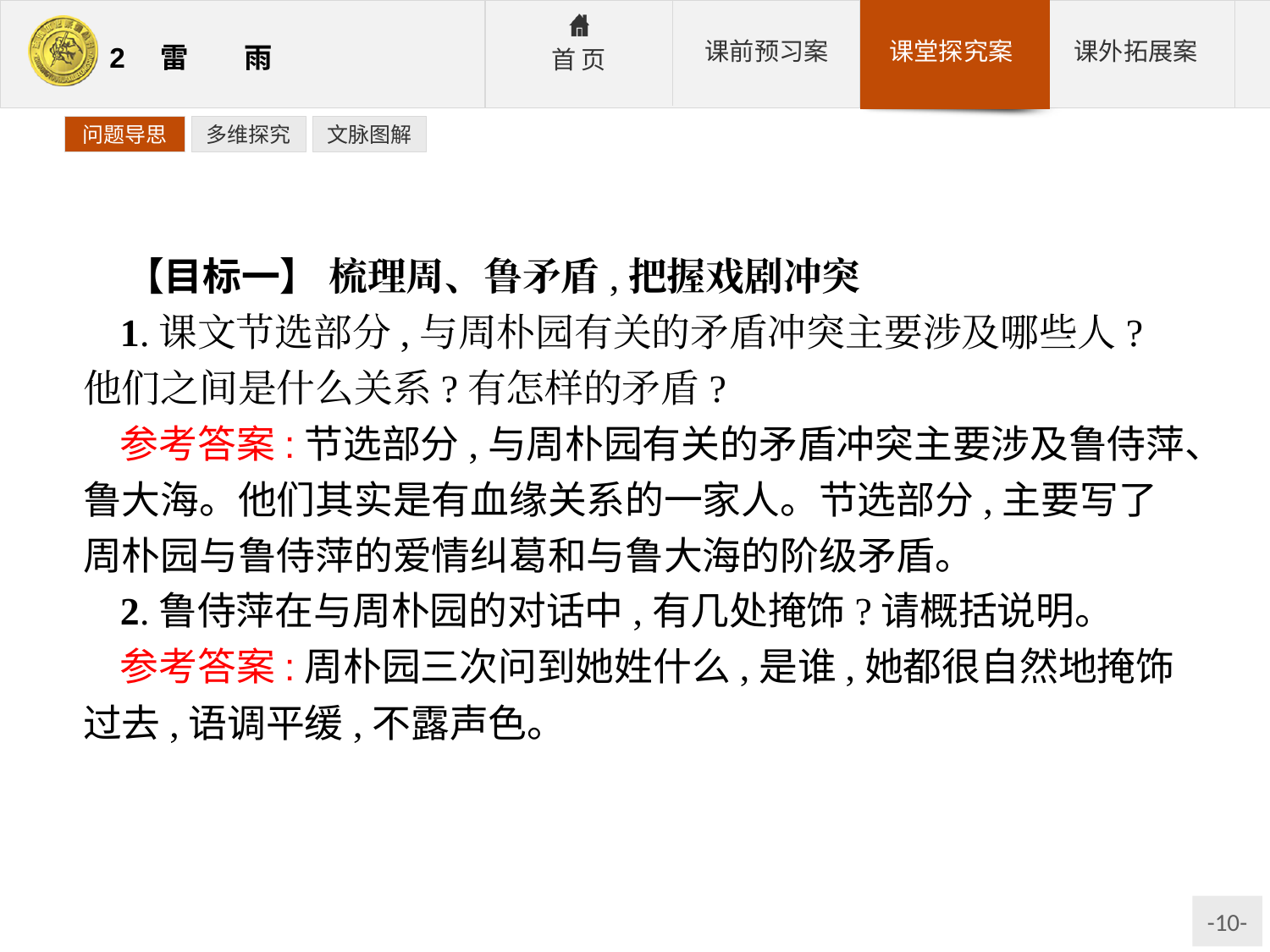

问题导思
多维探究
文脉图解
【目标一】 梳理周、鲁矛盾,把握戏剧冲突
1.课文节选部分,与周朴园有关的矛盾冲突主要涉及哪些人?他们之间是什么关系?有怎样的矛盾?
参考答案:节选部分,与周朴园有关的矛盾冲突主要涉及鲁侍萍、鲁大海。他们其实是有血缘关系的一家人。节选部分,主要写了周朴园与鲁侍萍的爱情纠葛和与鲁大海的阶级矛盾。
2.鲁侍萍在与周朴园的对话中,有几处掩饰?请概括说明。
参考答案:周朴园三次问到她姓什么,是谁,她都很自然地掩饰过去,语调平缓,不露声色。